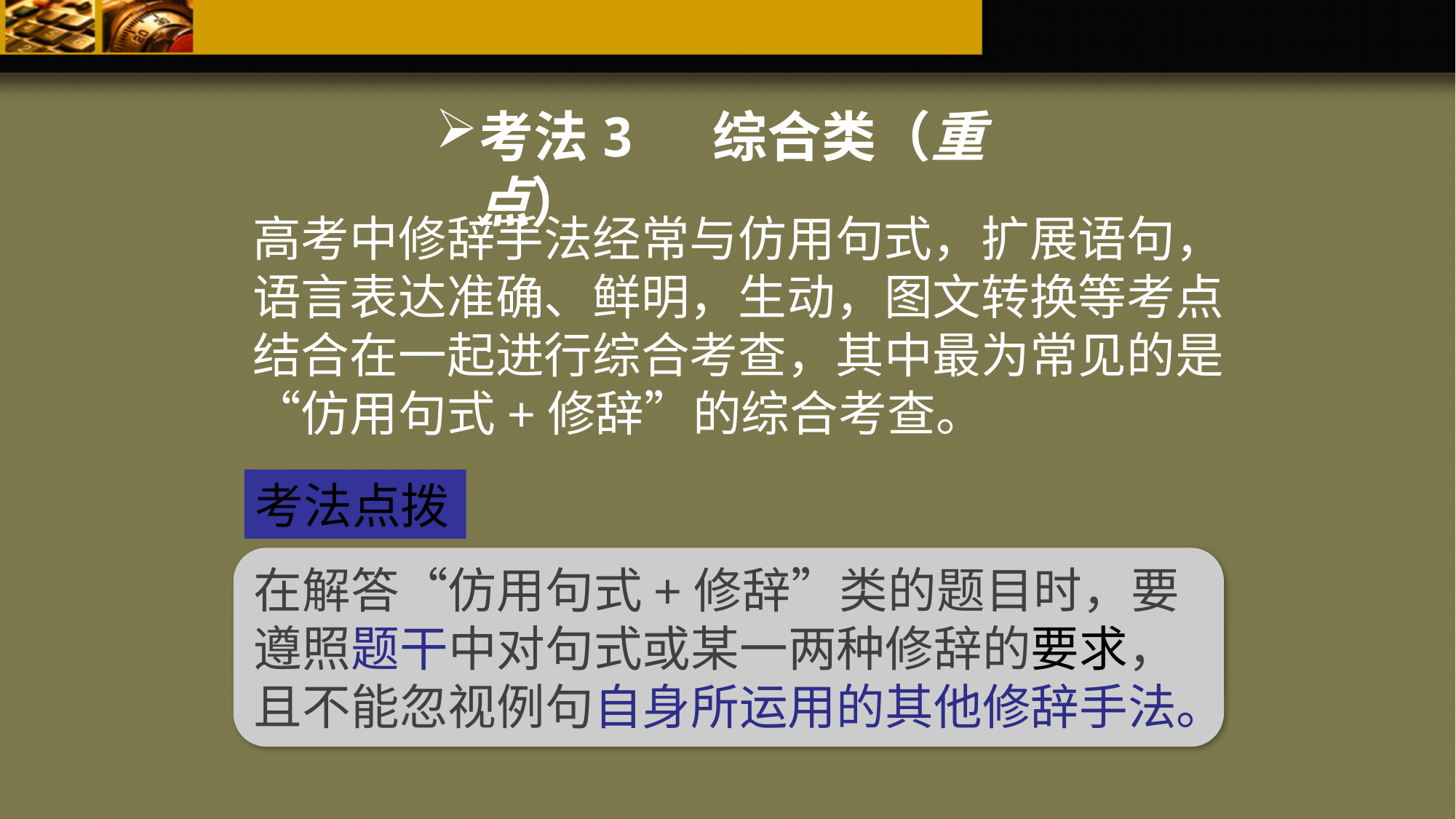

考法3  综合类（重点）
高考中修辞手法经常与仿用句式，扩展语句，语言表达准确、鲜明，生动，图文转换等考点结合在一起进行综合考查，其中最为常见的是“仿用句式+修辞”的综合考查。
考法点拨
在解答“仿用句式+修辞”类的题目时，要遵照题干中对句式或某一两种修辞的要求，且不能忽视例句自身所运用的其他修辞手法。